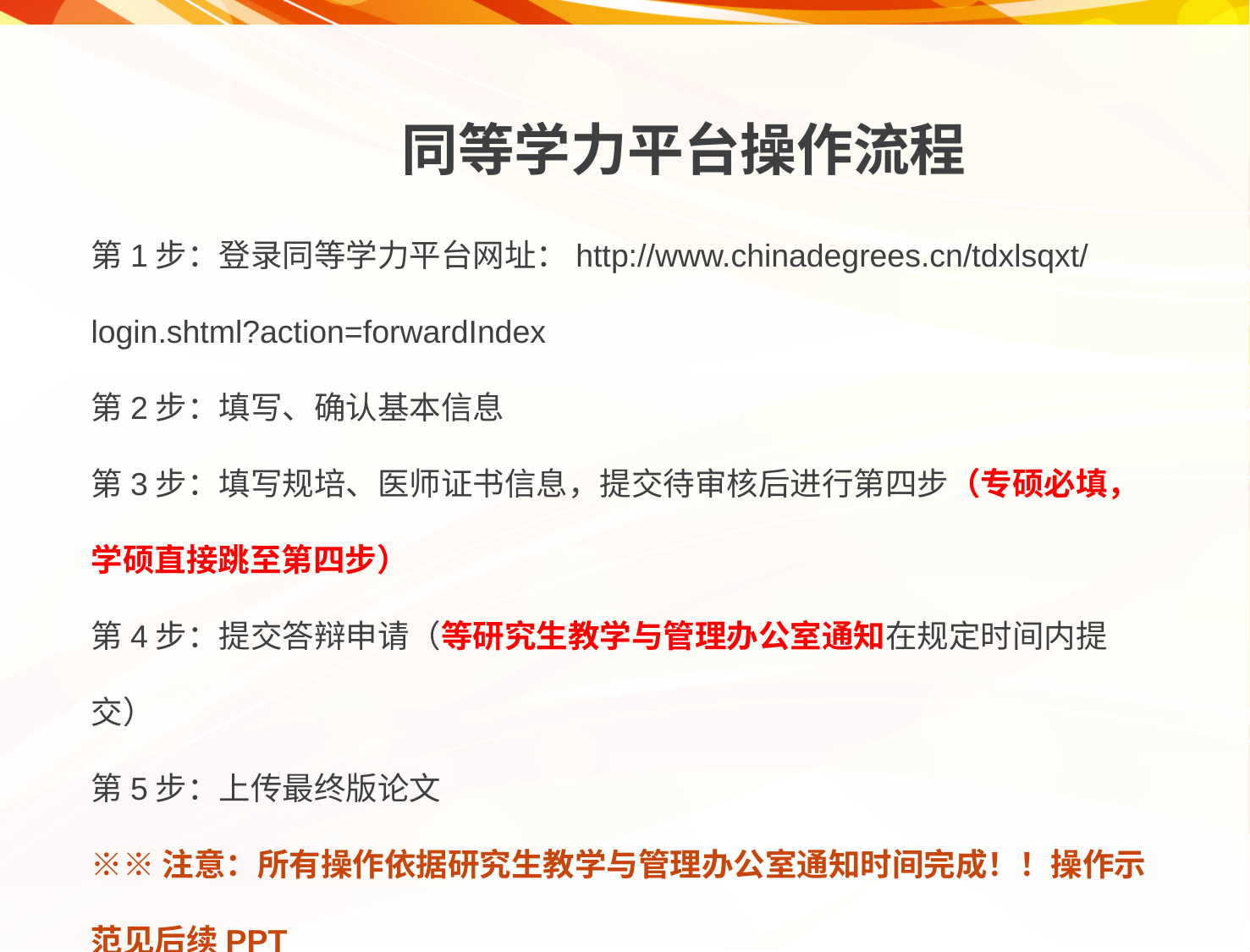

同等学力平台操作流程
第1步：登录同等学力平台网址：http://www.chinadegrees.cn/tdxlsqxt/login.shtml?action=forwardIndex
第2步：填写、确认基本信息
第3步：填写规培、医师证书信息，提交待审核后进行第四步（专硕必填，学硕直接跳至第四步）
第4步：提交答辩申请（等研究生教学与管理办公室通知在规定时间内提交）
第5步：上传最终版论文
※※注意：所有操作依据研究生教学与管理办公室通知时间完成！！操作示范见后续PPT